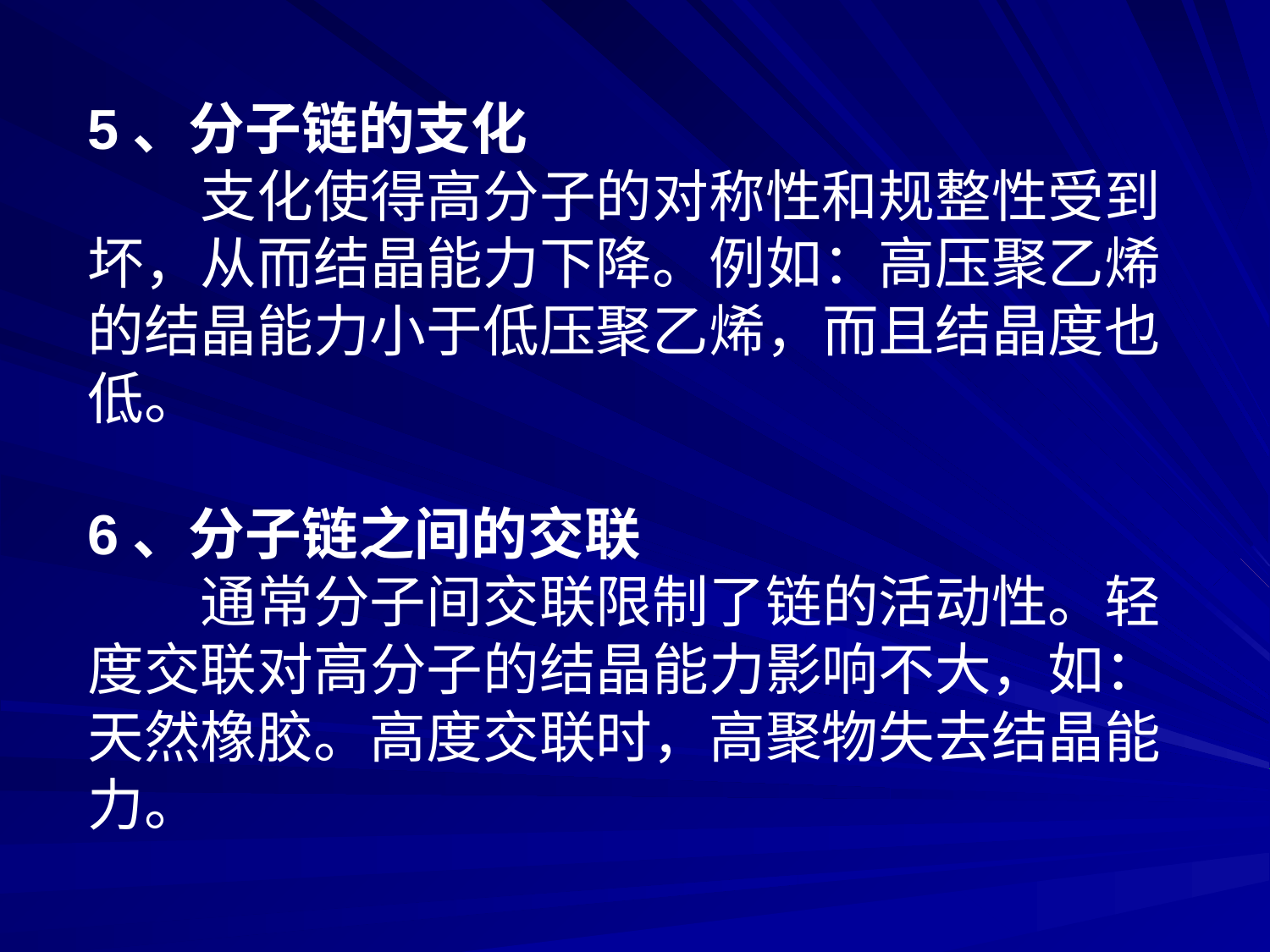

5、分子链的支化
　　支化使得高分子的对称性和规整性受到坏，从而结晶能力下降。例如：高压聚乙烯的结晶能力小于低压聚乙烯，而且结晶度也低。

6、分子链之间的交联
　　通常分子间交联限制了链的活动性。轻度交联对高分子的结晶能力影响不大，如：天然橡胶。高度交联时，高聚物失去结晶能力。